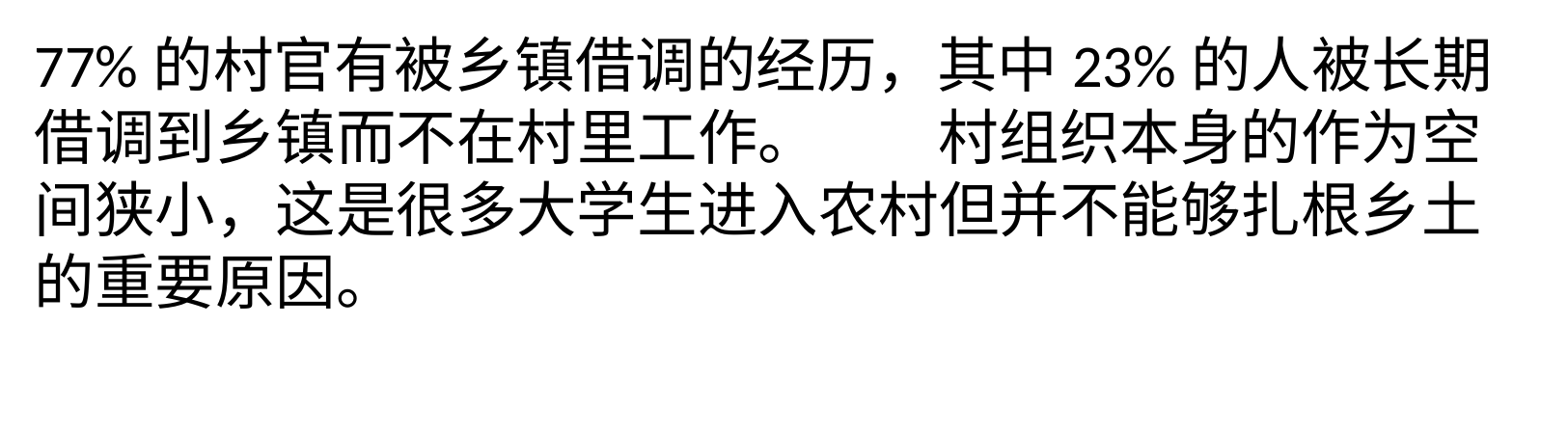

77%的村官有被乡镇借调的经历，其中23%的人被长期借调到乡镇而不在村里工作。　　村组织本身的作为空间狭小，这是很多大学生进入农村但并不能够扎根乡土的重要原因。